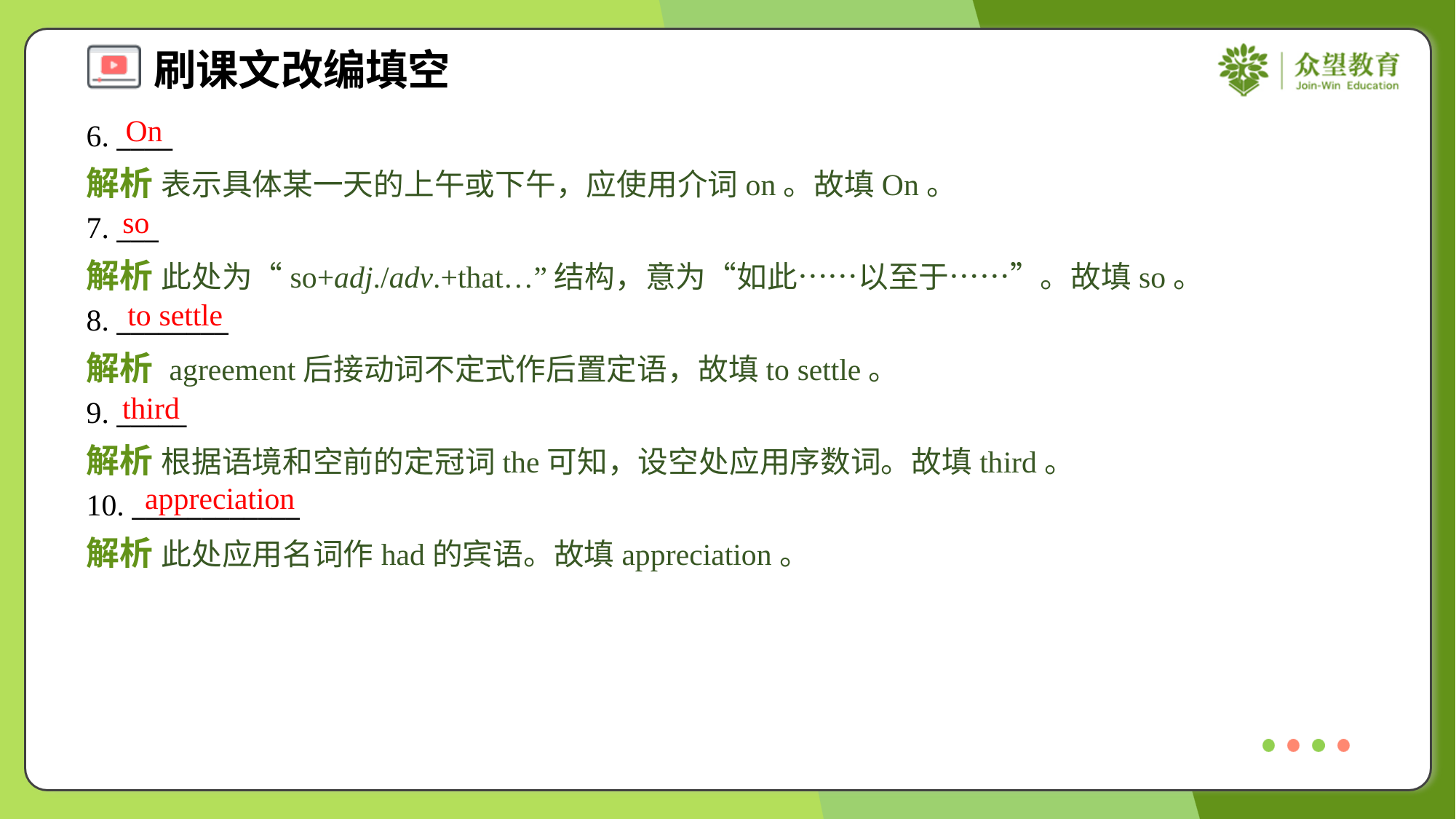

On
6. ____
解析 表示具体某一天的上午或下午，应使用介词on。故填On。
so
7. ___
解析 此处为“so+adj./adv.+that…”结构，意为“如此……以至于……”。故填so。
to settle
8. ________
解析 agreement后接动词不定式作后置定语，故填to settle。
third
9. _____
解析 根据语境和空前的定冠词the可知，设空处应用序数词。故填third。
appreciation
10. ____________
解析 此处应用名词作had的宾语。故填appreciation。